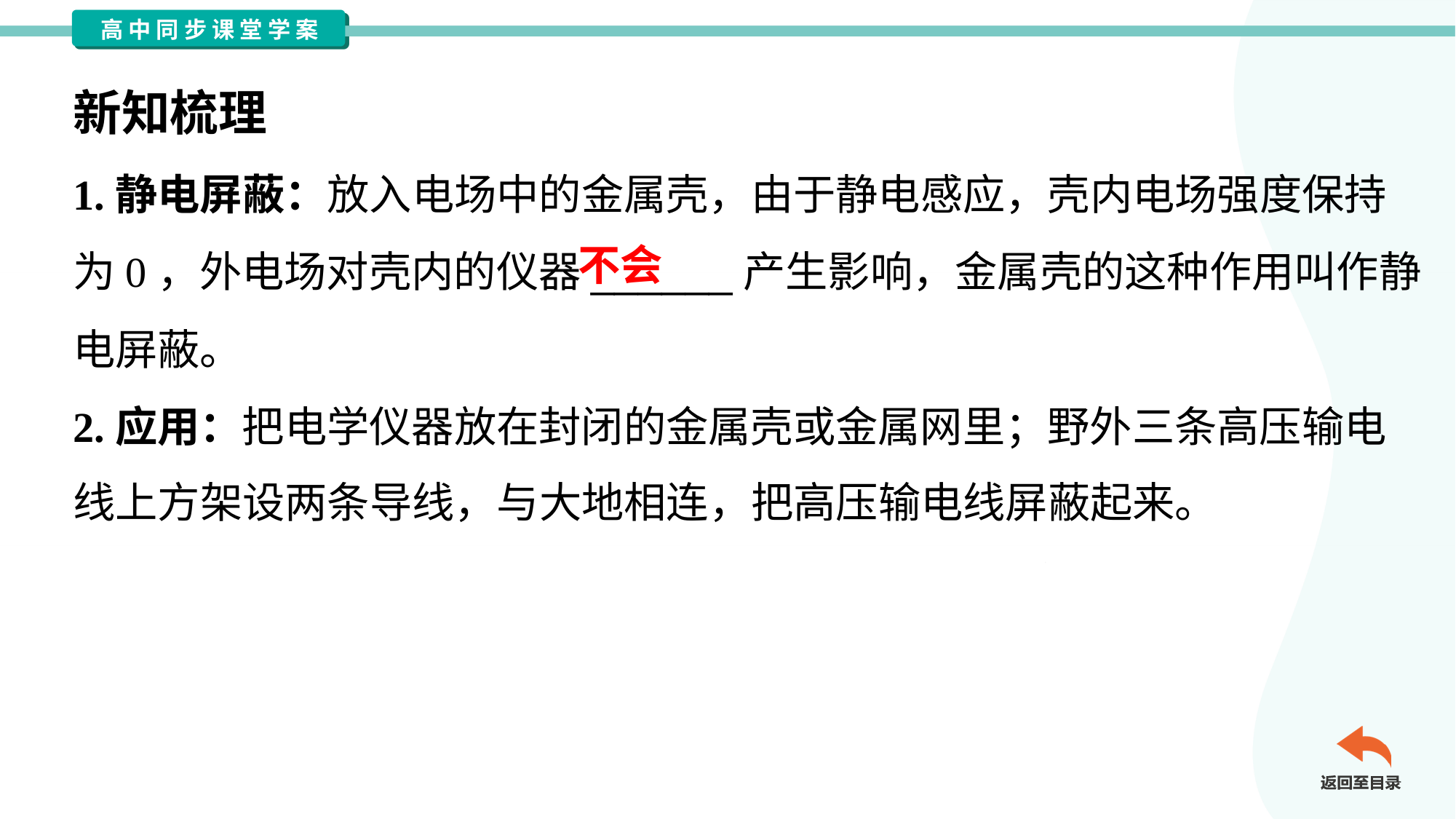

新知梳理
1.静电屏蔽：放入电场中的金属壳，由于静电感应，壳内电场强度保持
为0，外电场对壳内的仪器______产生影响，金属壳的这种作用叫作静
电屏蔽。
2.应用：把电学仪器放在封闭的金属壳或金属网里；野外三条高压输电
线上方架设两条导线，与大地相连，把高压输电线屏蔽起来。
不会